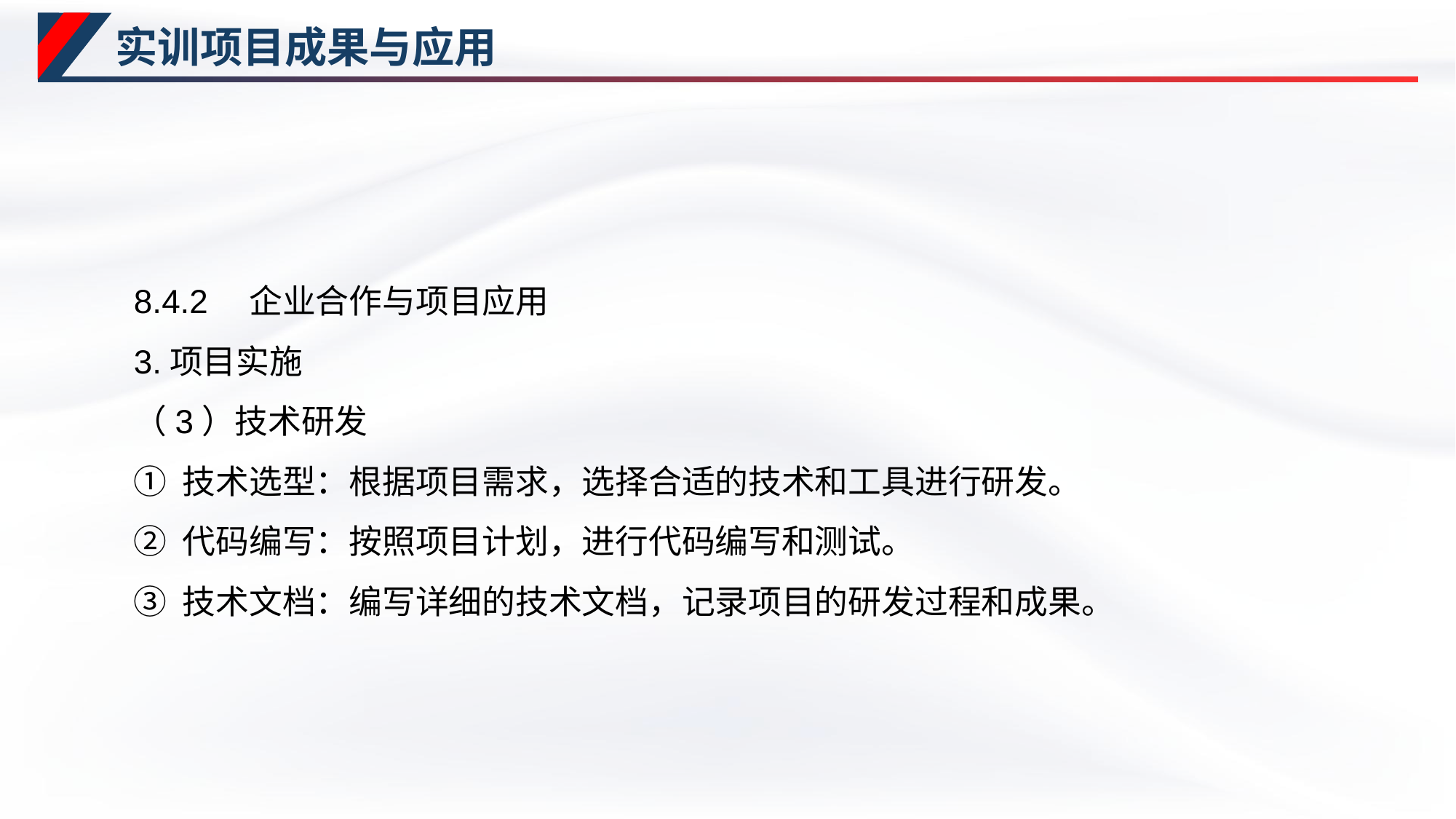

# 实训项目成果与应用
8.4.2　企业合作与项目应用
3.项目实施
（3）技术研发
① 技术选型：根据项目需求，选择合适的技术和工具进行研发。
② 代码编写：按照项目计划，进行代码编写和测试。
③ 技术文档：编写详细的技术文档，记录项目的研发过程和成果。